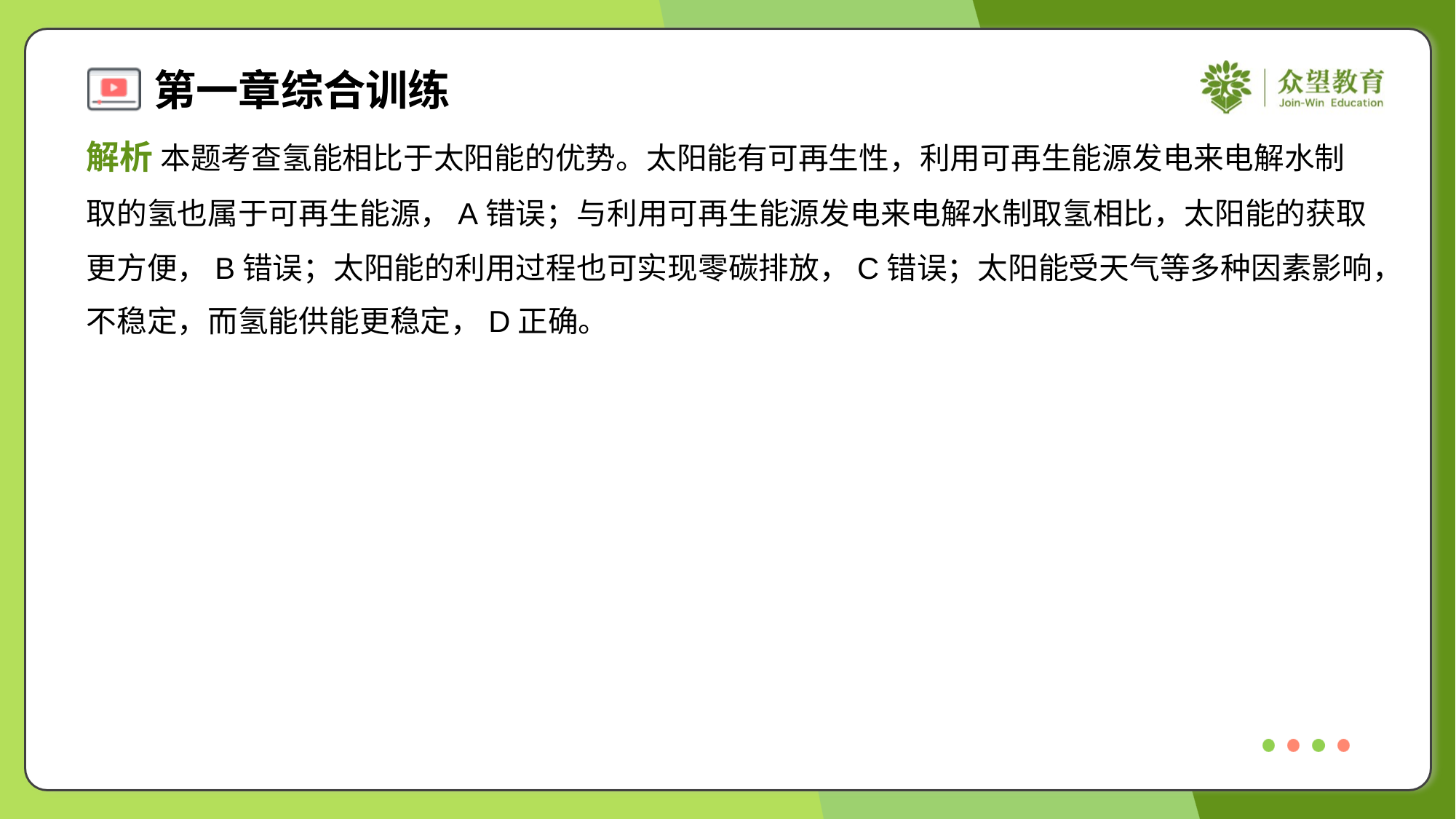

解析 本题考查氢能相比于太阳能的优势。太阳能有可再生性，利用可再生能源发电来电解水制
取的氢也属于可再生能源，A错误；与利用可再生能源发电来电解水制取氢相比，太阳能的获取
更方便，B错误；太阳能的利用过程也可实现零碳排放，C错误；太阳能受天气等多种因素影响，
不稳定，而氢能供能更稳定，D正确。